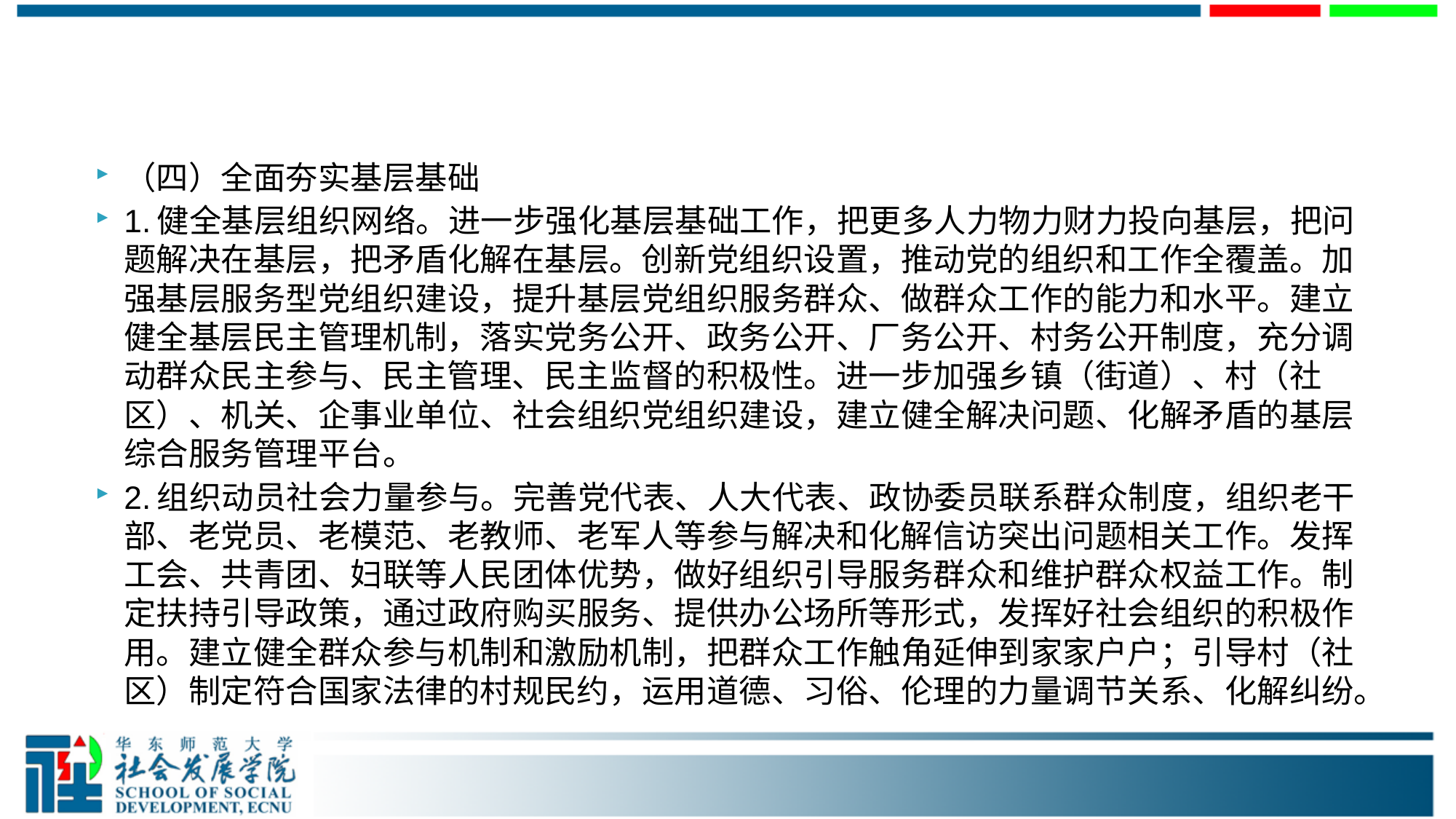

#
（四）全面夯实基层基础
1.健全基层组织网络。进一步强化基层基础工作，把更多人力物力财力投向基层，把问题解决在基层，把矛盾化解在基层。创新党组织设置，推动党的组织和工作全覆盖。加强基层服务型党组织建设，提升基层党组织服务群众、做群众工作的能力和水平。建立健全基层民主管理机制，落实党务公开、政务公开、厂务公开、村务公开制度，充分调动群众民主参与、民主管理、民主监督的积极性。进一步加强乡镇（街道）、村（社区）、机关、企事业单位、社会组织党组织建设，建立健全解决问题、化解矛盾的基层综合服务管理平台。
2.组织动员社会力量参与。完善党代表、人大代表、政协委员联系群众制度，组织老干部、老党员、老模范、老教师、老军人等参与解决和化解信访突出问题相关工作。发挥工会、共青团、妇联等人民团体优势，做好组织引导服务群众和维护群众权益工作。制定扶持引导政策，通过政府购买服务、提供办公场所等形式，发挥好社会组织的积极作用。建立健全群众参与机制和激励机制，把群众工作触角延伸到家家户户；引导村（社区）制定符合国家法律的村规民约，运用道德、习俗、伦理的力量调节关系、化解纠纷。